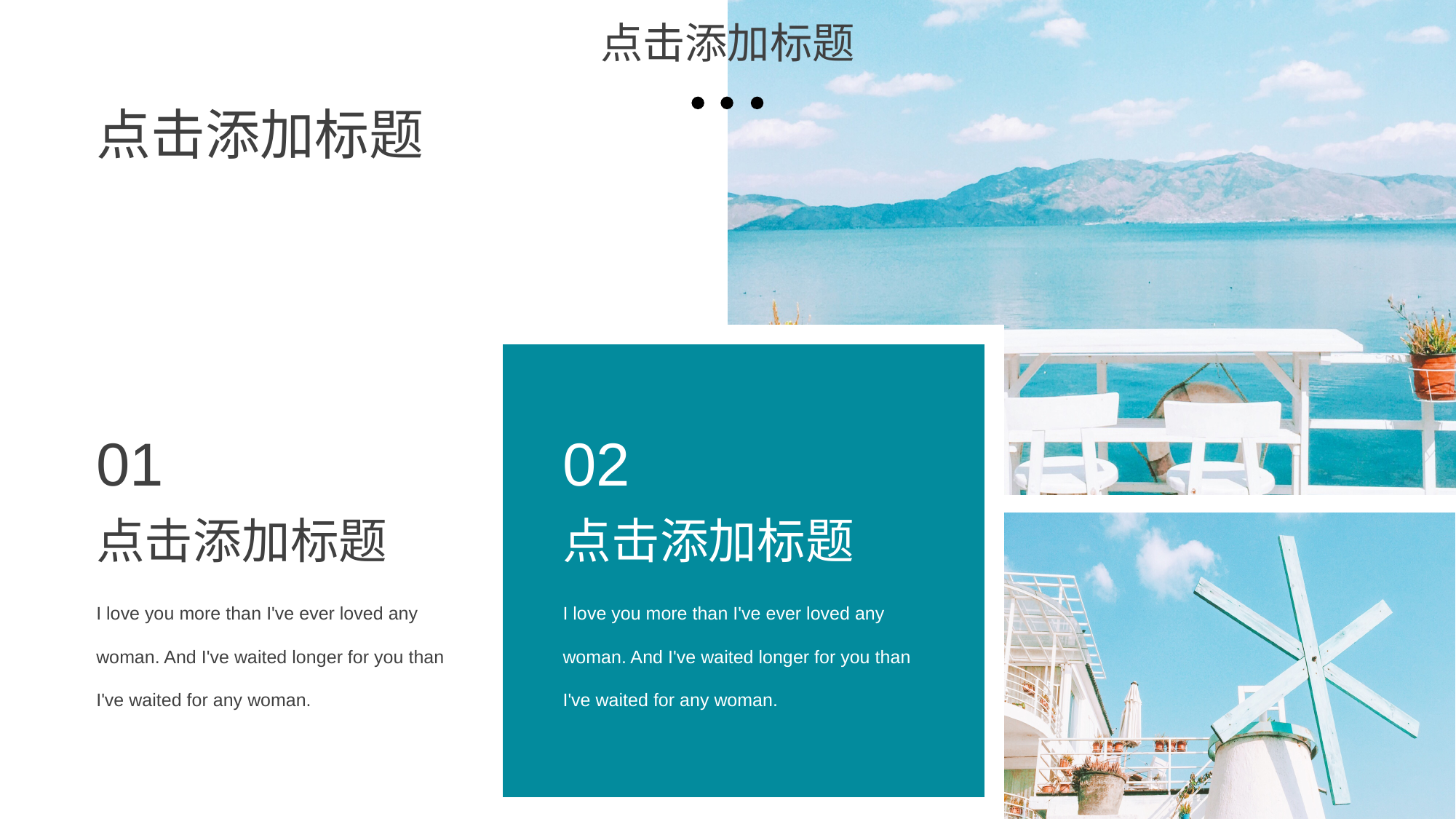

点击添加标题
点击添加标题

01
02
点击添加标题
点击添加标题

I love you more than I've ever loved any woman. And I've waited longer for you than I've waited for any woman.
I love you more than I've ever loved any woman. And I've waited longer for you than I've waited for any woman.